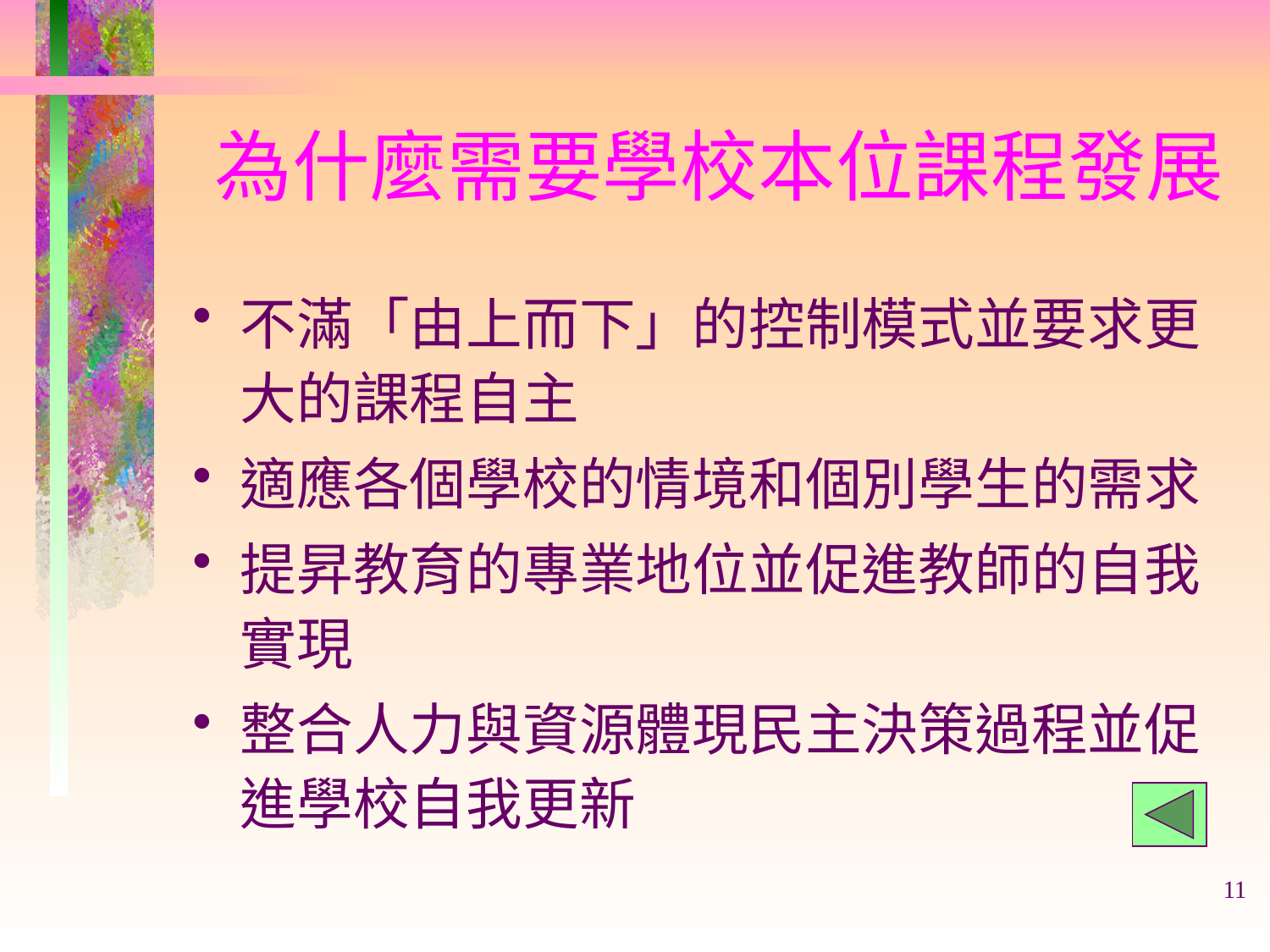

# 為什麼需要學校本位課程發展
不滿「由上而下」的控制模式並要求更大的課程自主
適應各個學校的情境和個別學生的需求
提昇教育的專業地位並促進教師的自我實現
整合人力與資源體現民主決策過程並促進學校自我更新

11